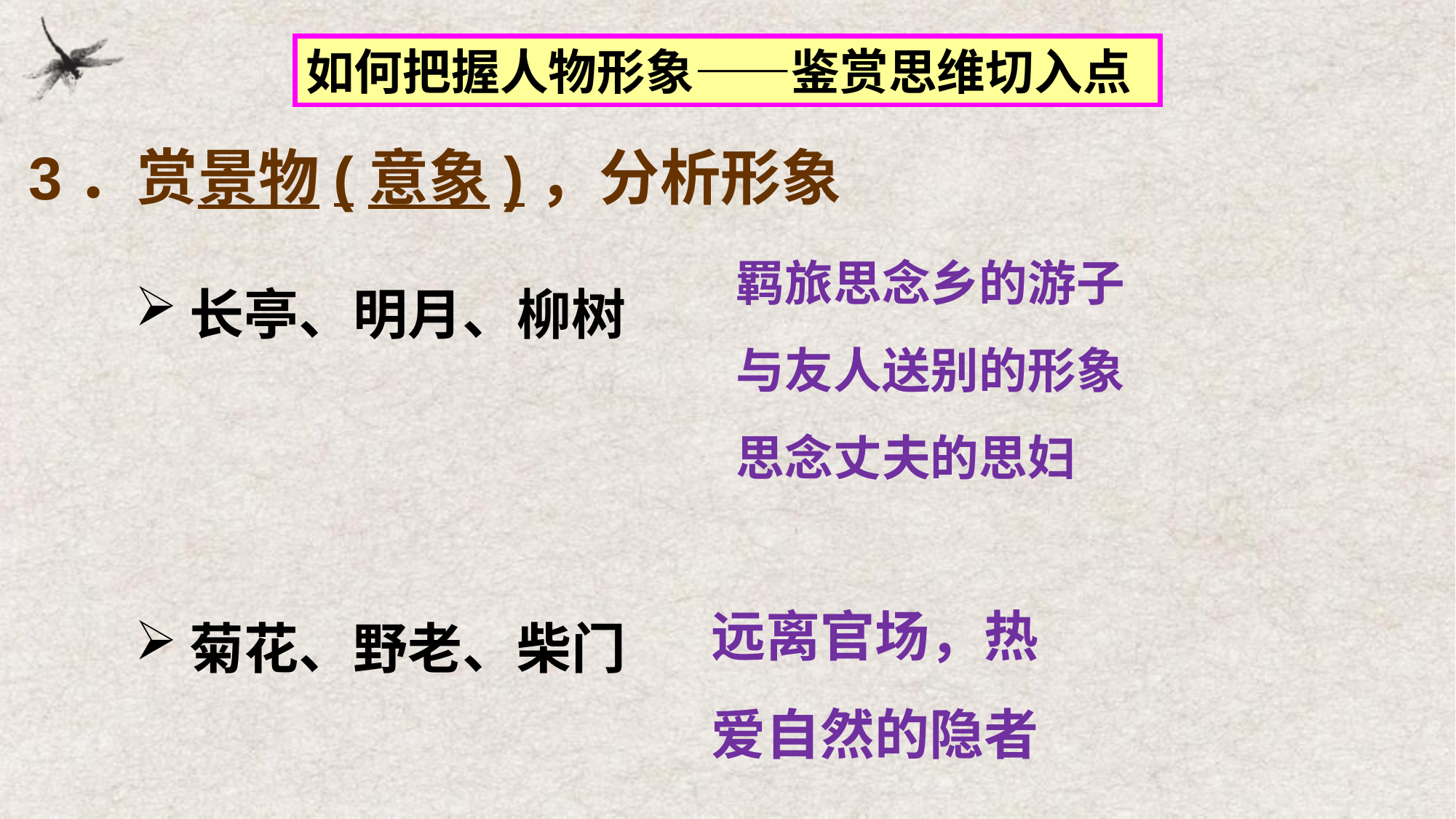

如何把握人物形象——鉴赏思维切入点
3．赏景物(意象)，分析形象
长亭、明月、柳树

菊花、野老、柴门
羁旅思念乡的游子
与友人送别的形象
思念丈夫的思妇
远离官场，热爱自然的隐者